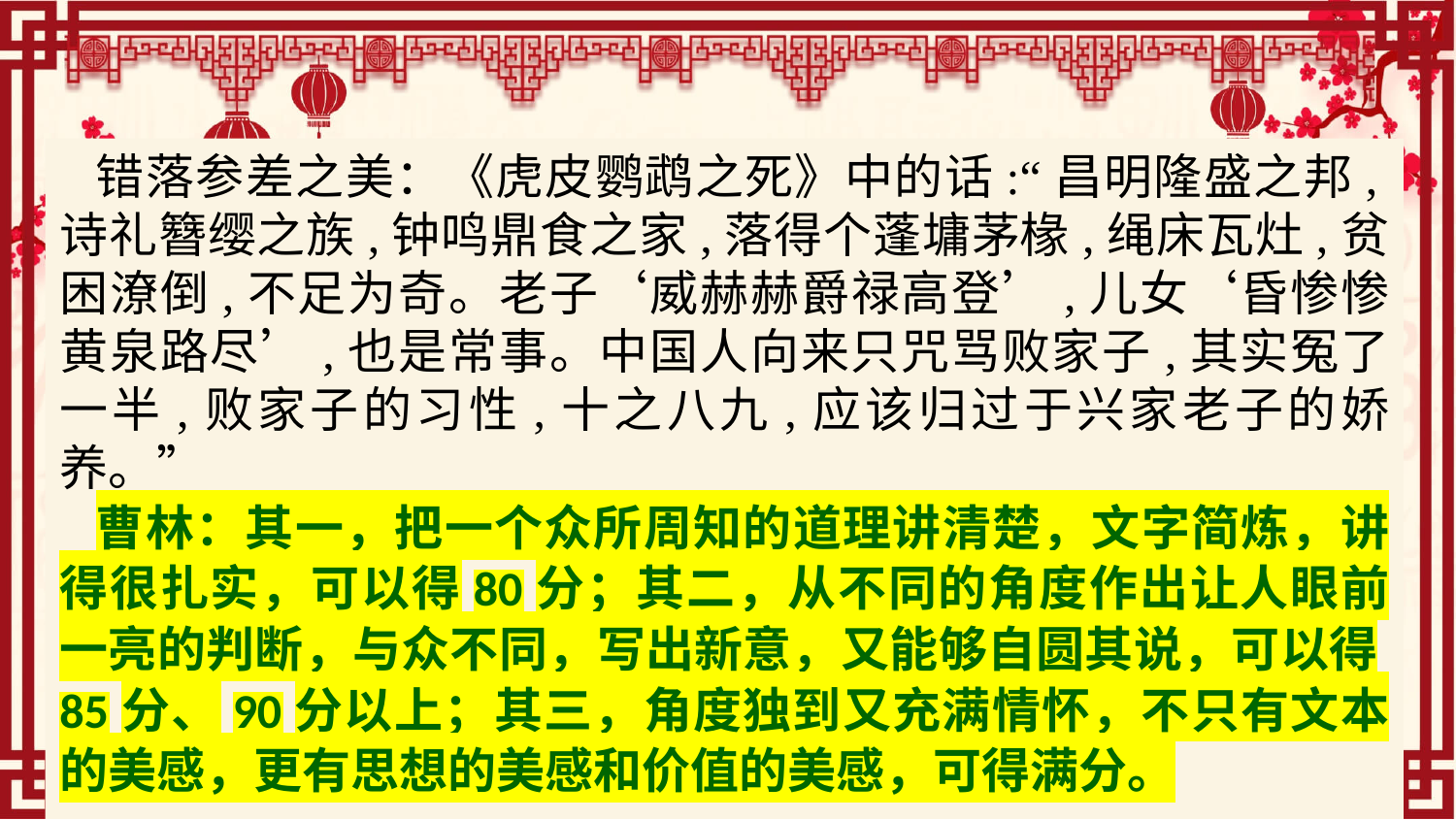

错落参差之美：《虎皮鹦鹉之死》中的话:“昌明隆盛之邦,诗礼簪缨之族,钟鸣鼎食之家,落得个蓬墉茅椽,绳床瓦灶,贫困潦倒,不足为奇。老子‘威赫赫爵禄高登’,儿女‘昏惨惨黄泉路尽’,也是常事。中国人向来只咒骂败家子,其实冤了一半,败家子的习性,十之八九,应该归过于兴家老子的娇养。”
曹林：其一，把一个众所周知的道理讲清楚，文字简炼，讲得很扎实，可以得80分；其二，从不同的角度作出让人眼前一亮的判断，与众不同，写出新意，又能够自圆其说，可以得85分、90分以上；其三，角度独到又充满情怀，不只有文本的美感，更有思想的美感和价值的美感，可得满分。